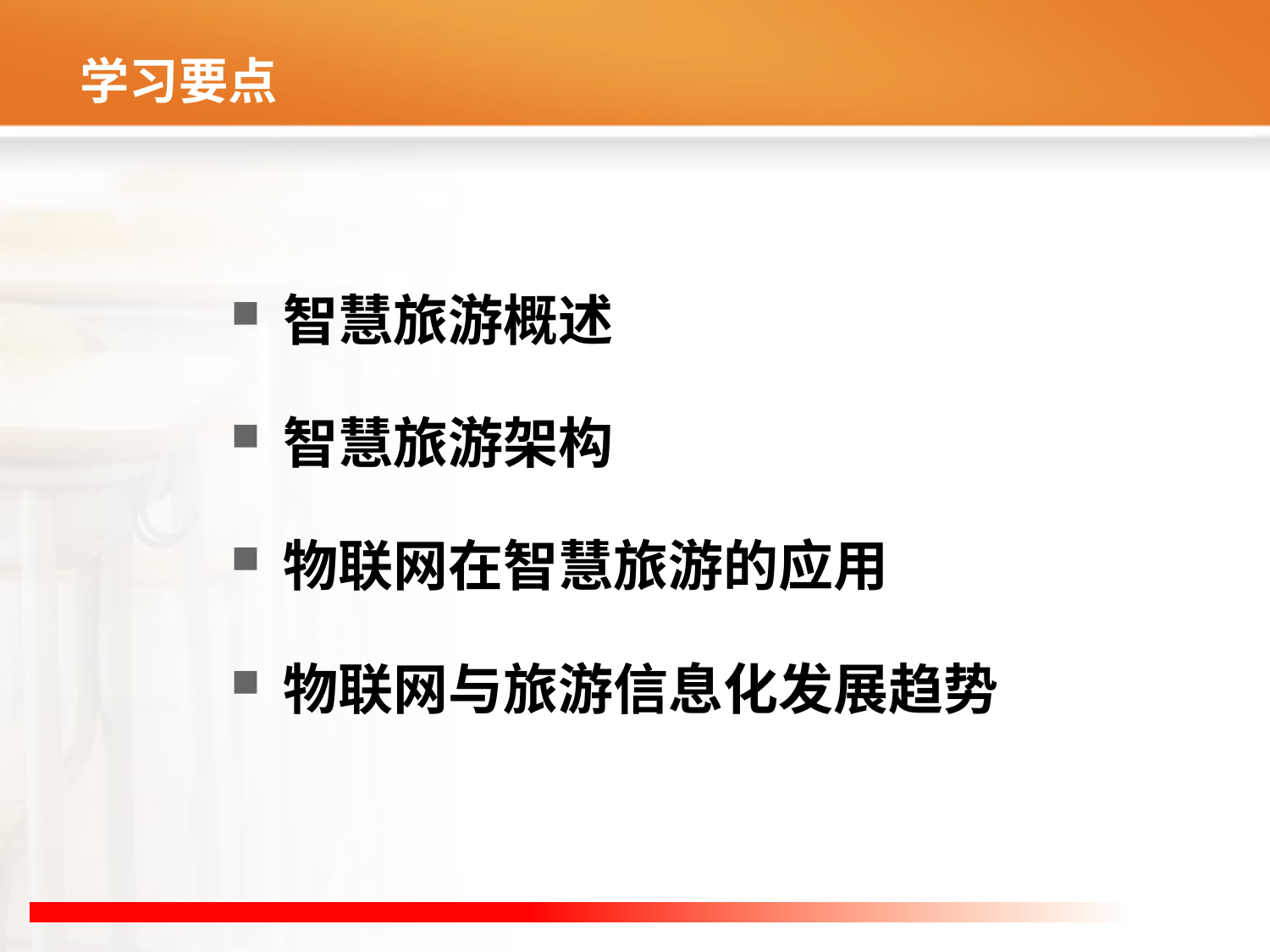

# 学习要点

智慧旅游概述
智慧旅游架构
物联网在智慧旅游的应用
物联网与旅游信息化发展趋势